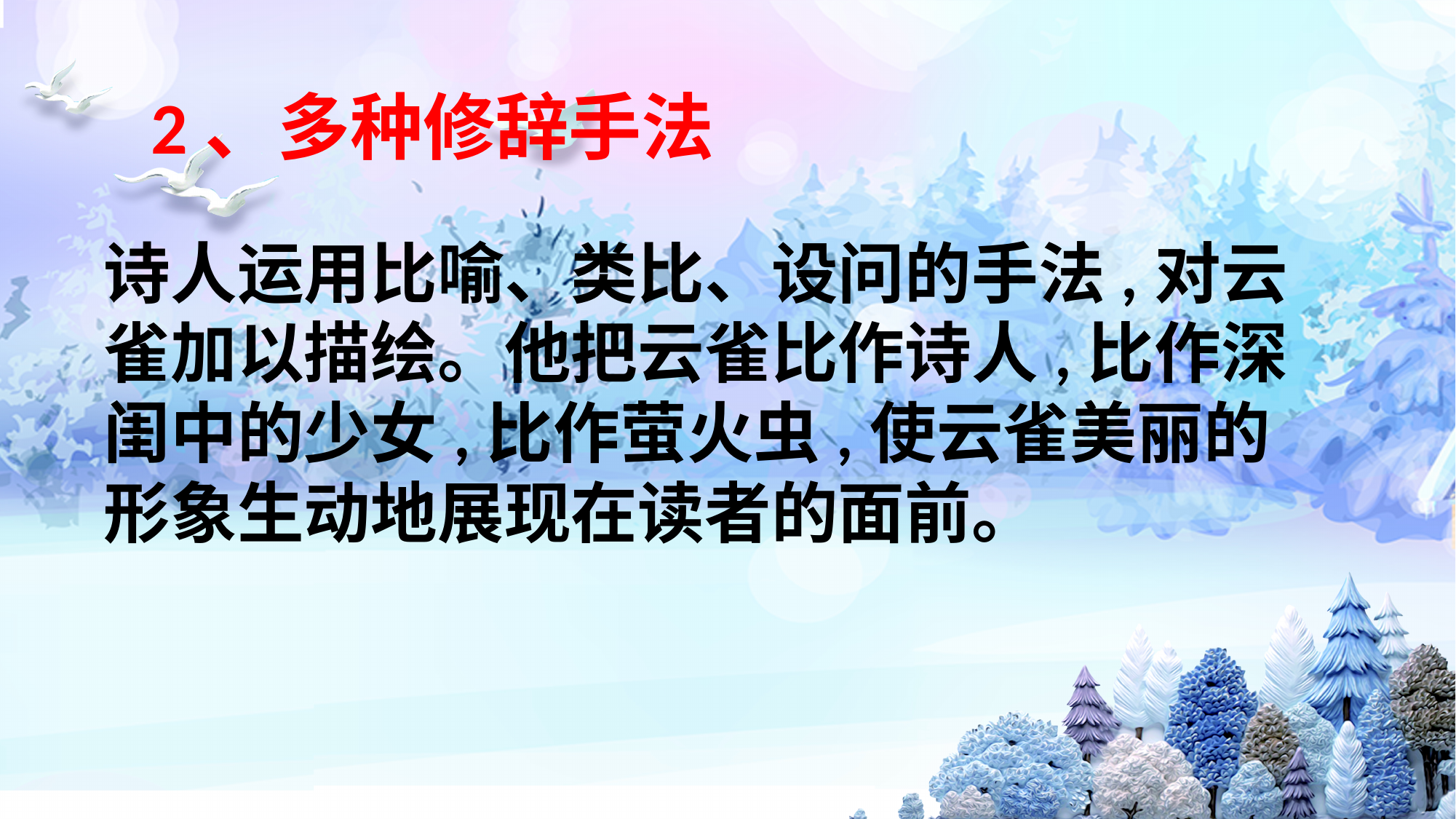

2、多种修辞手法
诗人运用比喻、类比、设问的手法,对云雀加以描绘。他把云雀比作诗人,比作深闺中的少女,比作萤火虫,使云雀美丽的形象生动地展现在读者的面前。